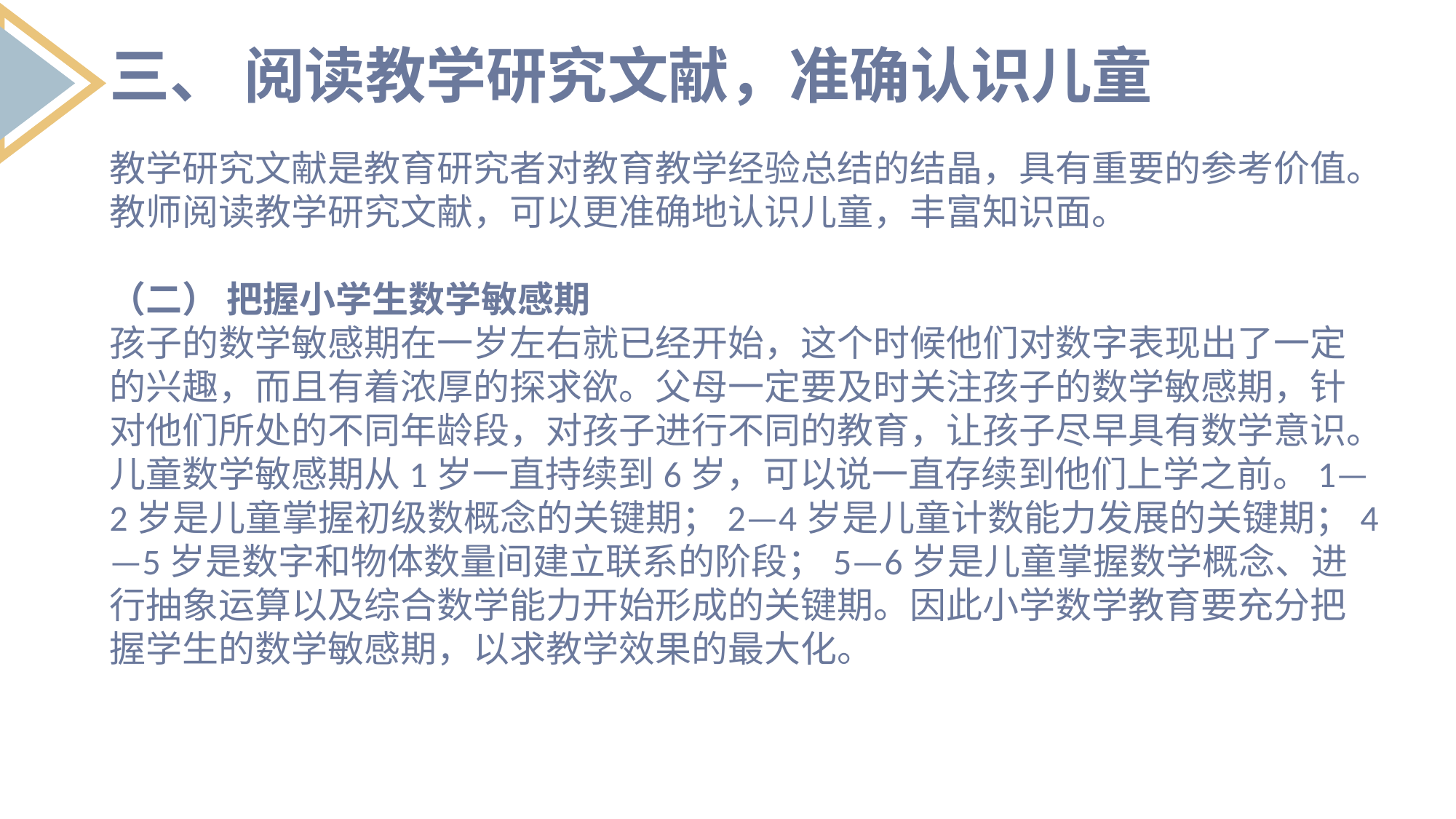

三、 阅读教学研究文献，准确认识儿童

教学研究文献是教育研究者对教育教学经验总结的结晶，具有重要的参考价值。教师阅读教学研究文献，可以更准确地认识儿童，丰富知识面。

（二） 把握小学生数学敏感期
孩子的数学敏感期在一岁左右就已经开始，这个时候他们对数字表现出了一定的兴趣，而且有着浓厚的探求欲。父母一定要及时关注孩子的数学敏感期，针对他们所处的不同年龄段，对孩子进行不同的教育，让孩子尽早具有数学意识。儿童数学敏感期从1岁一直持续到6岁，可以说一直存续到他们上学之前。1—2岁是儿童掌握初级数概念的关键期；2—4岁是儿童计数能力发展的关键期；4—5岁是数字和物体数量间建立联系的阶段；5—6岁是儿童掌握数学概念、进行抽象运算以及综合数学能力开始形成的关键期。因此小学数学教育要充分把握学生的数学敏感期，以求教学效果的最大化。